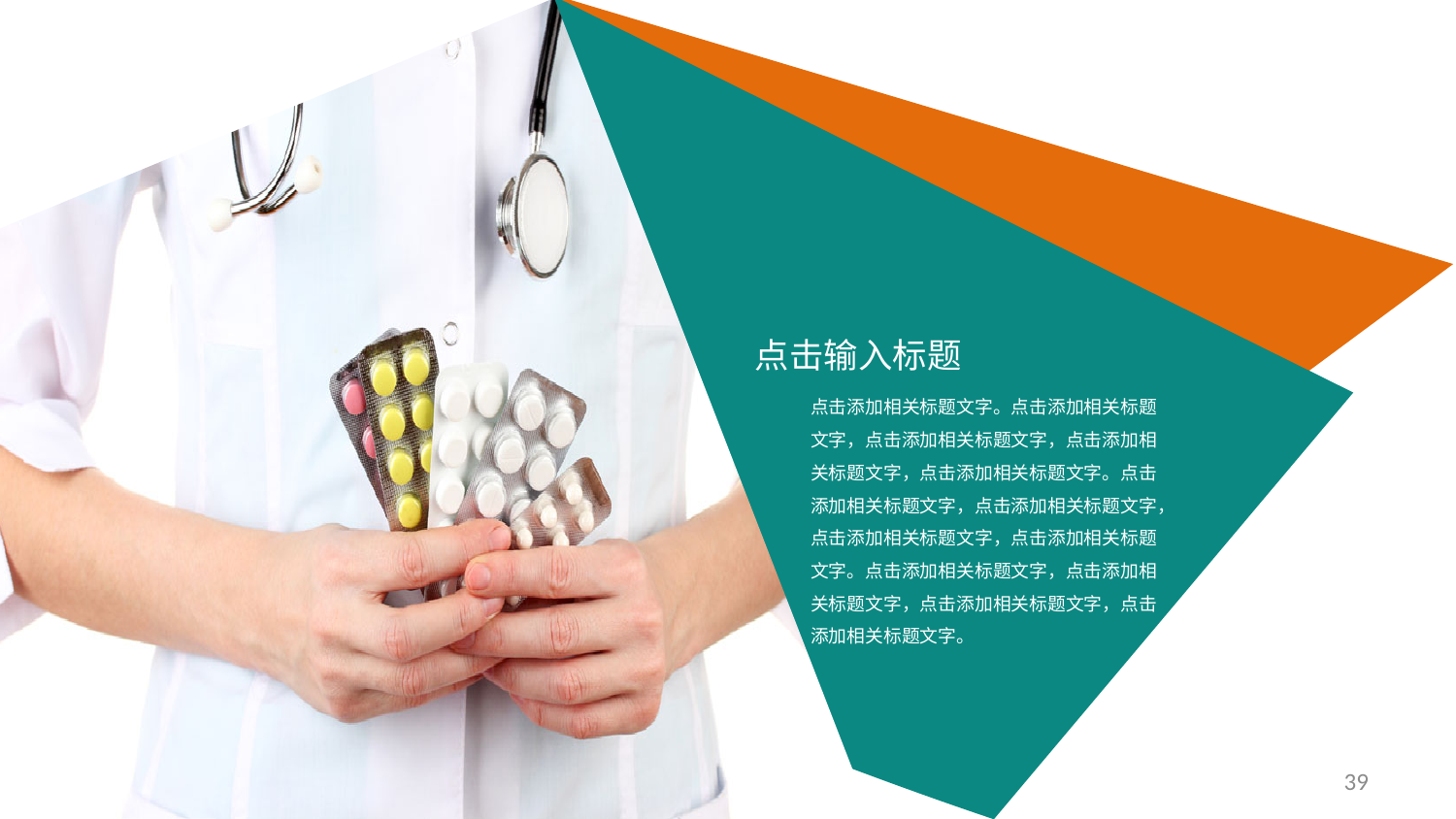

0

点击输入标题
点击添加相关标题文字。点击添加相关标题文字，点击添加相关标题文字，点击添加相关标题文字，点击添加相关标题文字。点击添加相关标题文字，点击添加相关标题文字，点击添加相关标题文字，点击添加相关标题文字。点击添加相关标题文字，点击添加相关标题文字，点击添加相关标题文字，点击添加相关标题文字。
39